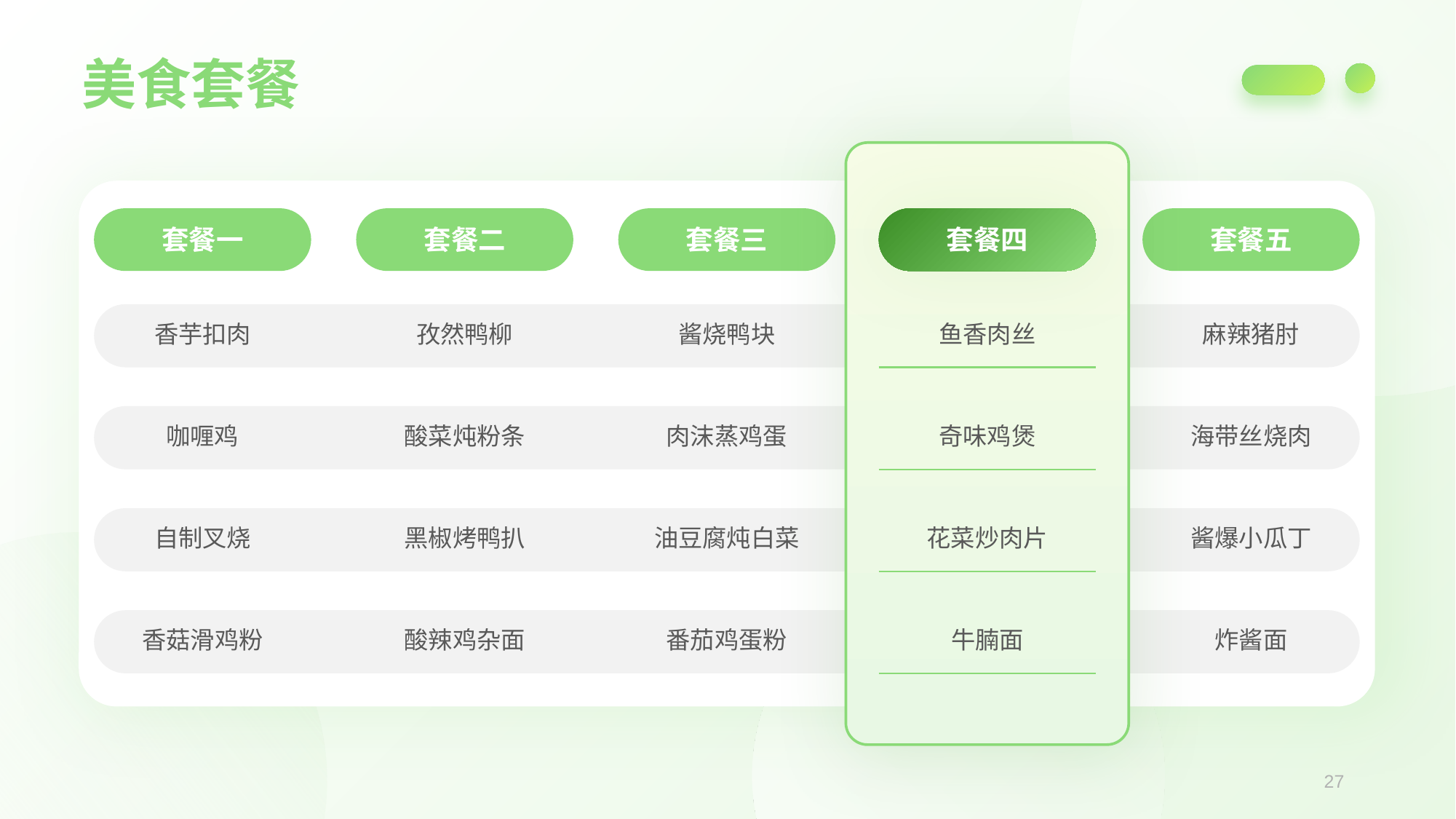

美食套餐

套餐一
套餐二
套餐三
套餐四
套餐五

香芋扣肉
孜然鸭柳
酱烧鸭块
鱼香肉丝
麻辣猪肘

咖喱鸡
酸菜炖粉条
肉沫蒸鸡蛋
奇味鸡煲
海带丝烧肉

自制叉烧
黑椒烤鸭扒
油豆腐炖白菜
花菜炒肉片
酱爆小瓜丁

香菇滑鸡粉
酸辣鸡杂面
番茄鸡蛋粉
牛腩面
炸酱面
27